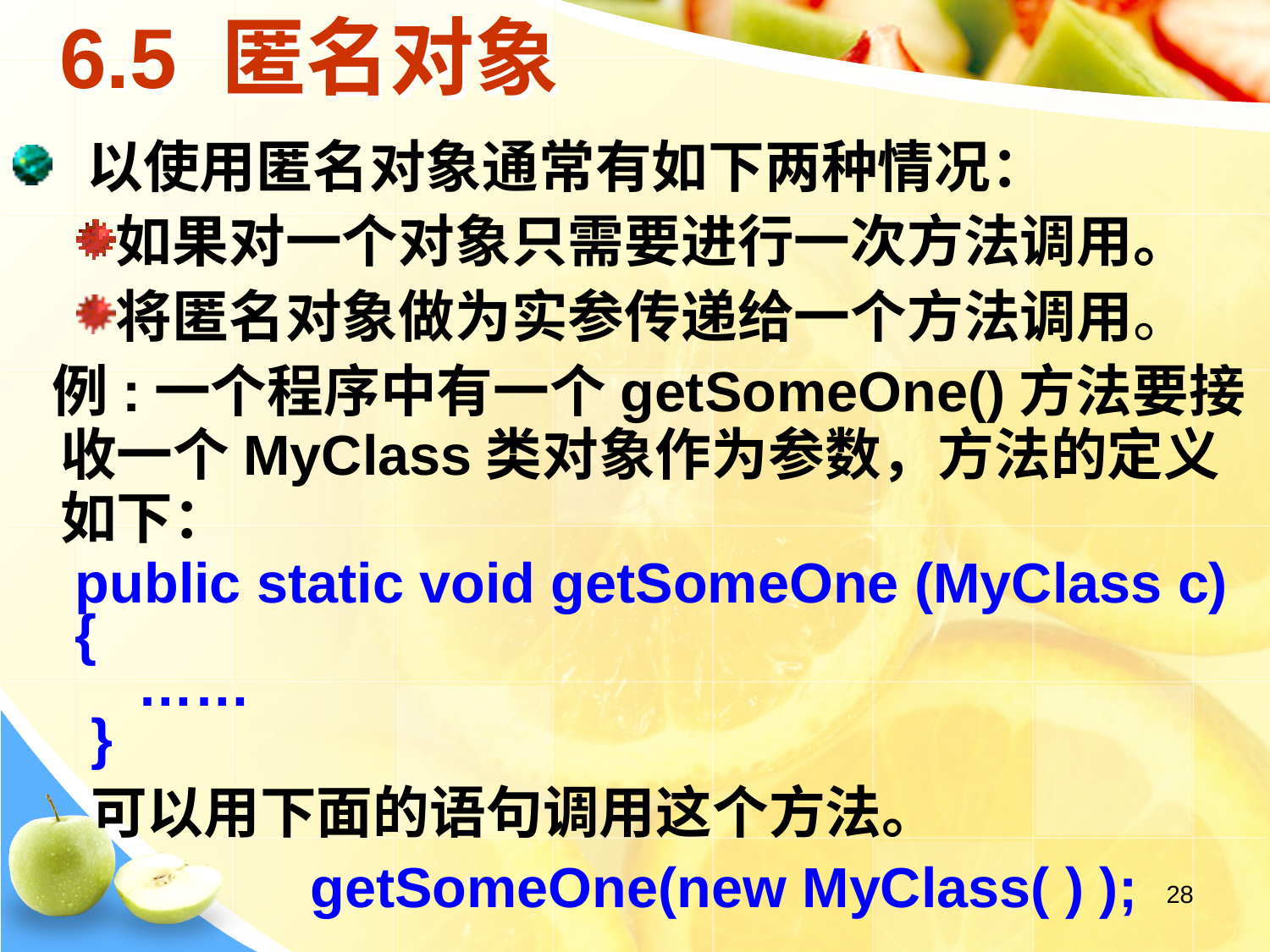

# 6.5 匿名对象
 以使用匿名对象通常有如下两种情况：
如果对一个对象只需要进行一次方法调用。
将匿名对象做为实参传递给一个方法调用。
  例:一个程序中有一个getSomeOne()方法要接收一个MyClass类对象作为参数，方法的定义如下：
    public static void getSomeOne (MyClass c)
    {
        ……
     }
     可以用下面的语句调用这个方法。
                   getSomeOne(new MyClass( ) );

28